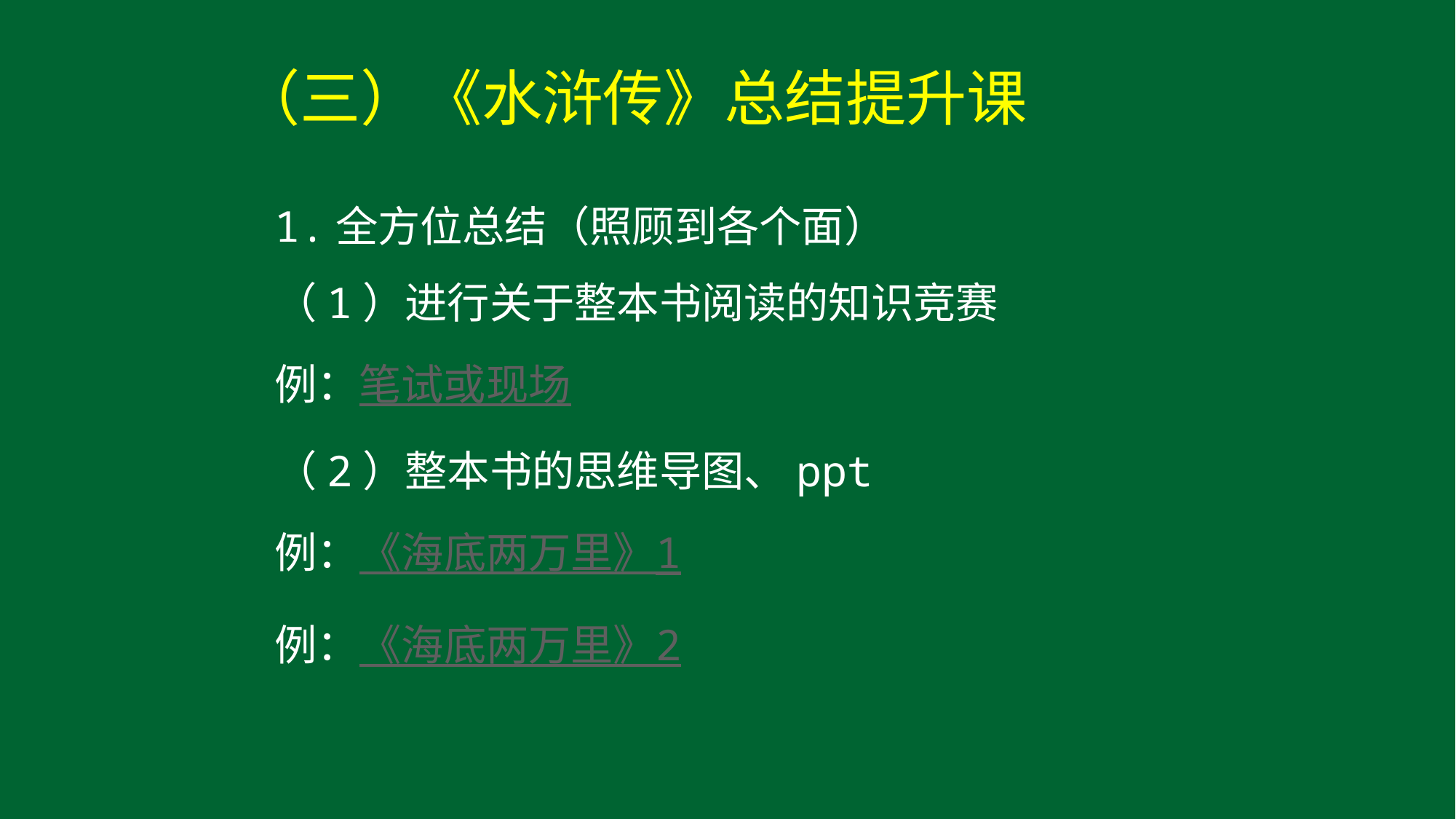

（三）《水浒传》总结提升课
1.全方位总结（照顾到各个面）
（1）进行关于整本书阅读的知识竞赛
例：笔试或现场
（2）整本书的思维导图、ppt
例：《海底两万里》1
例：《海底两万里》2